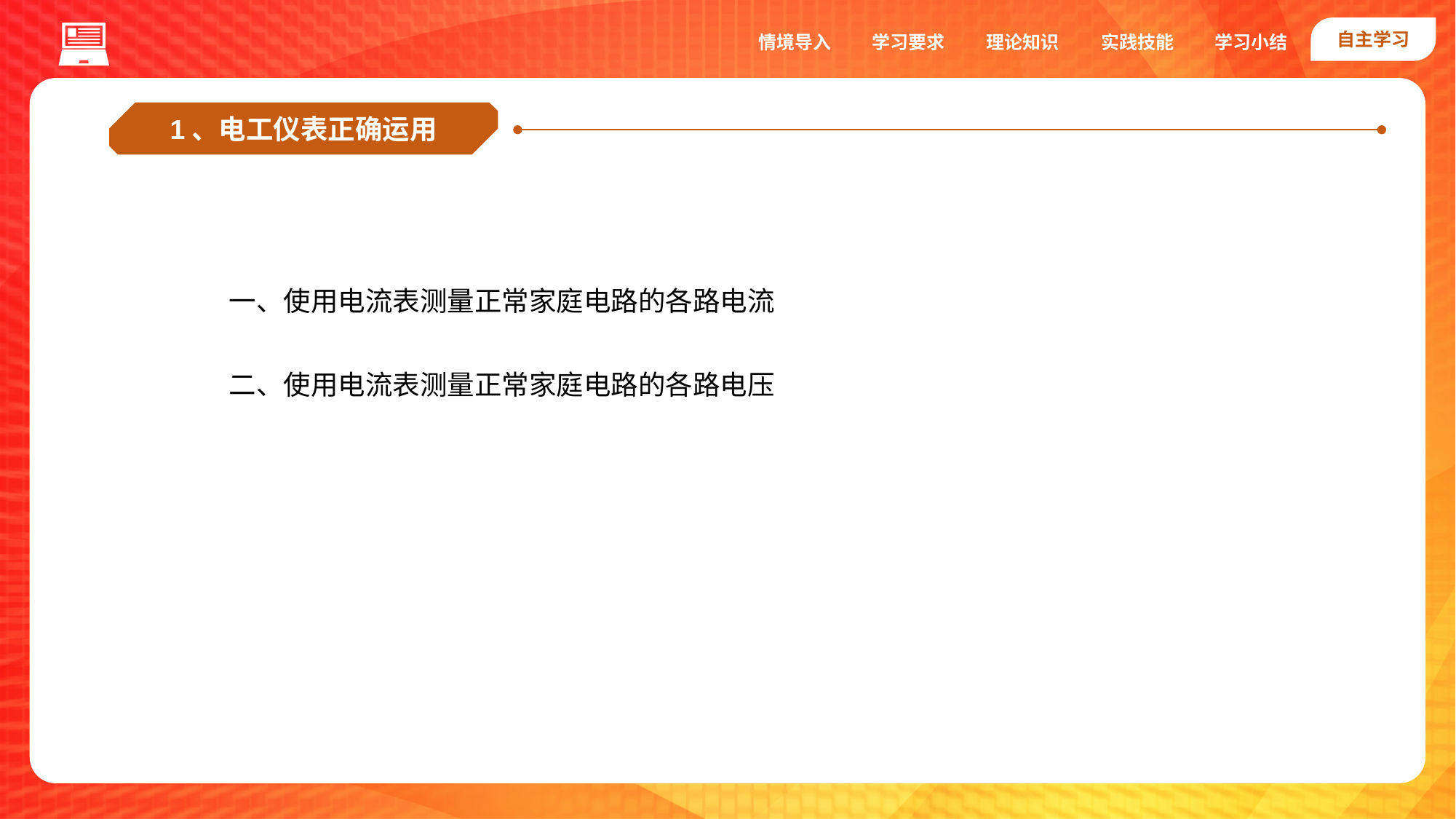

自主学习
实践技能
情境导入
学习要求
理论知识
学习小结

1、电工仪表正确运用
一、使用电流表测量正常家庭电路的各路电流
二、使用电流表测量正常家庭电路的各路电压